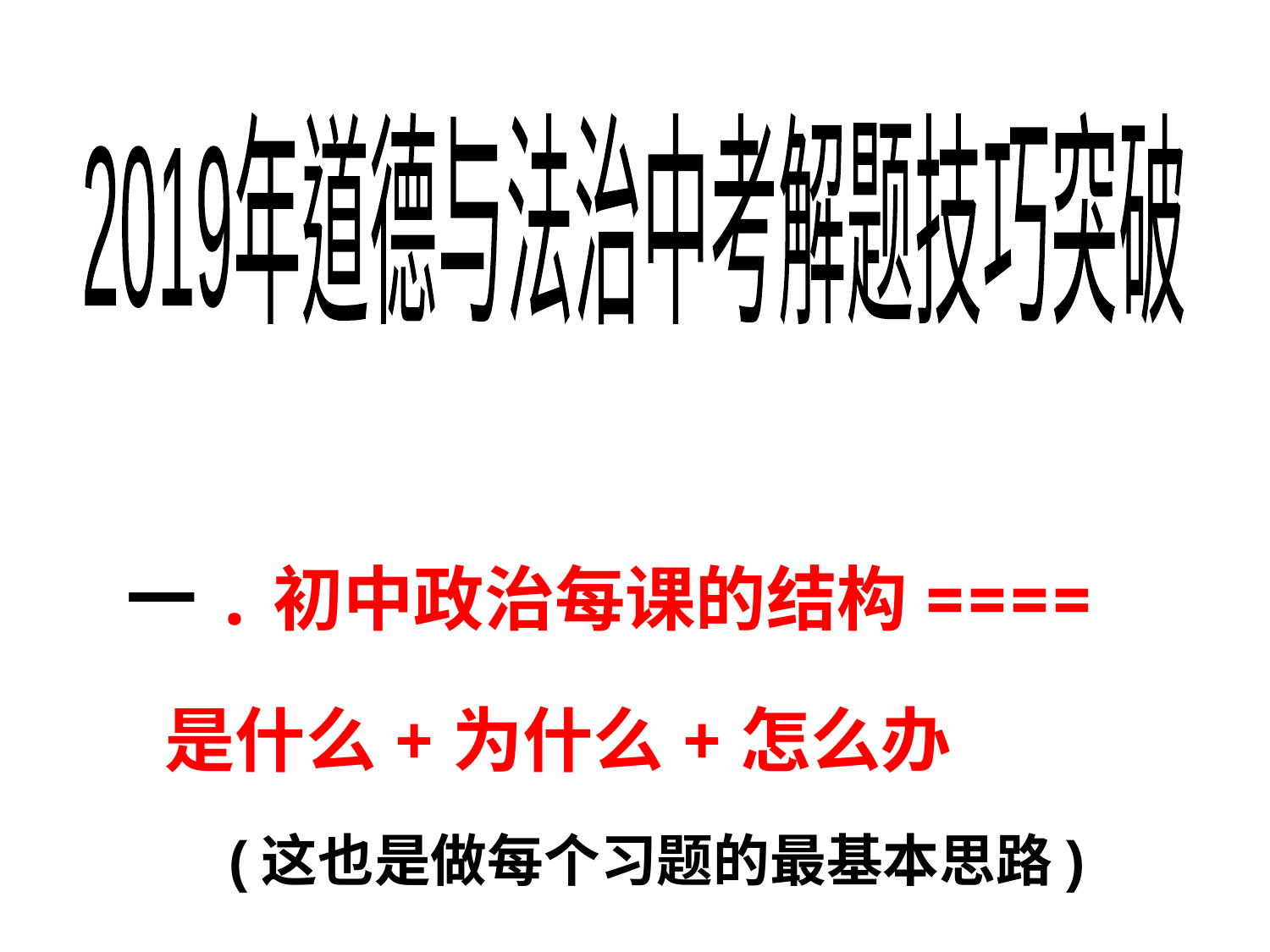

2019年道德与法治中考解题技巧突破
一.初中政治每课的结构====
是什么+为什么+怎么办
      (这也是做每个习题的最基本思路)